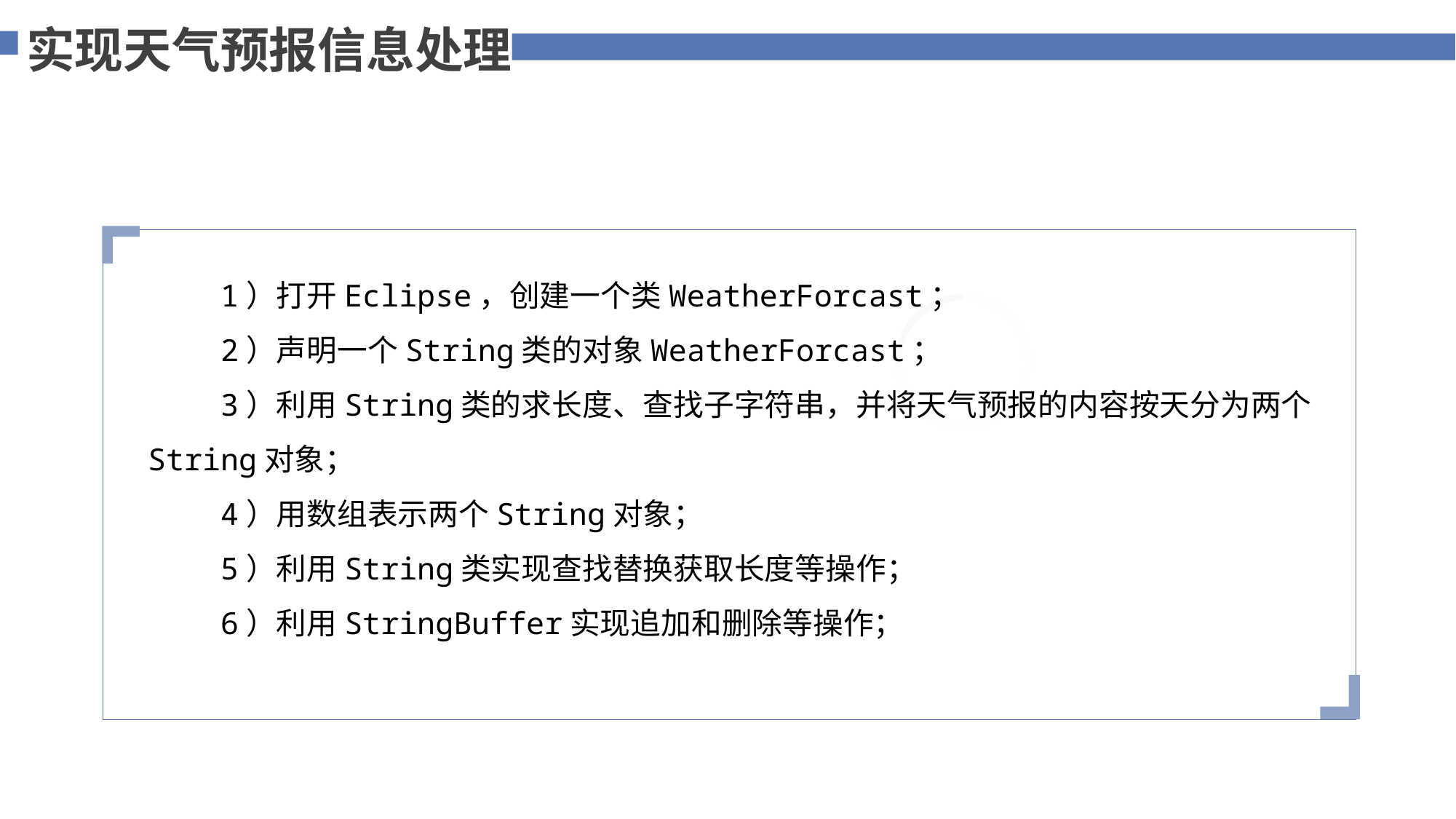

实现天气预报信息处理

    1）打开Eclipse，创建一个类WeatherForcast；
    2）声明一个String类的对象WeatherForcast；
    3）利用String类的求长度、查找子字符串，并将天气预报的内容按天分为两个String对象；
    4）用数组表示两个String对象；
    5）利用String类实现查找替换获取长度等操作；
    6）利用StringBuffer实现追加和删除等操作；

75%